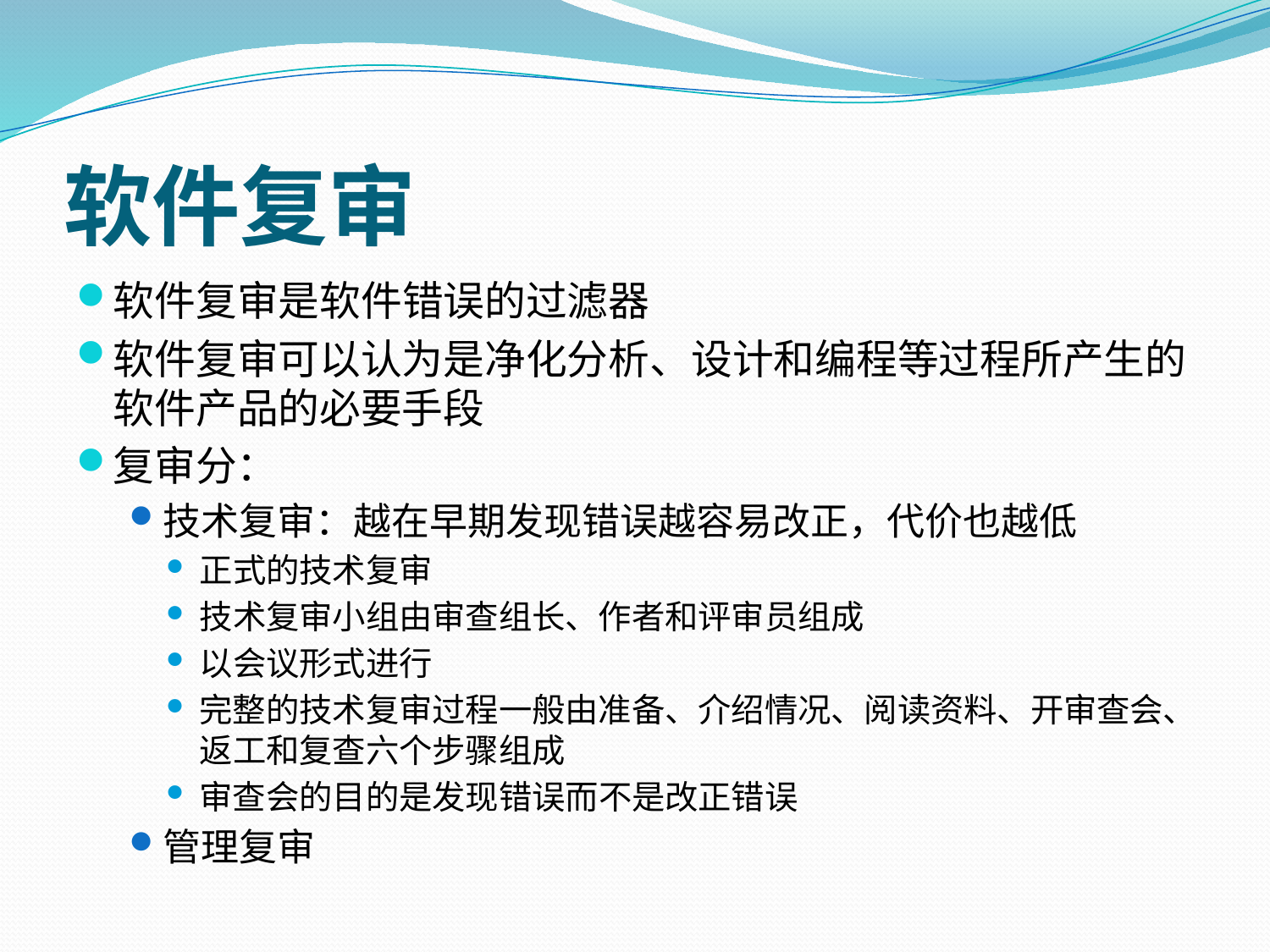

# 软件复审
软件复审是软件错误的过滤器
软件复审可以认为是净化分析、设计和编程等过程所产生的软件产品的必要手段
复审分：
技术复审：越在早期发现错误越容易改正，代价也越低
正式的技术复审
技术复审小组由审查组长、作者和评审员组成
以会议形式进行
完整的技术复审过程一般由准备、介绍情况、阅读资料、开审查会、返工和复查六个步骤组成
审查会的目的是发现错误而不是改正错误
管理复审